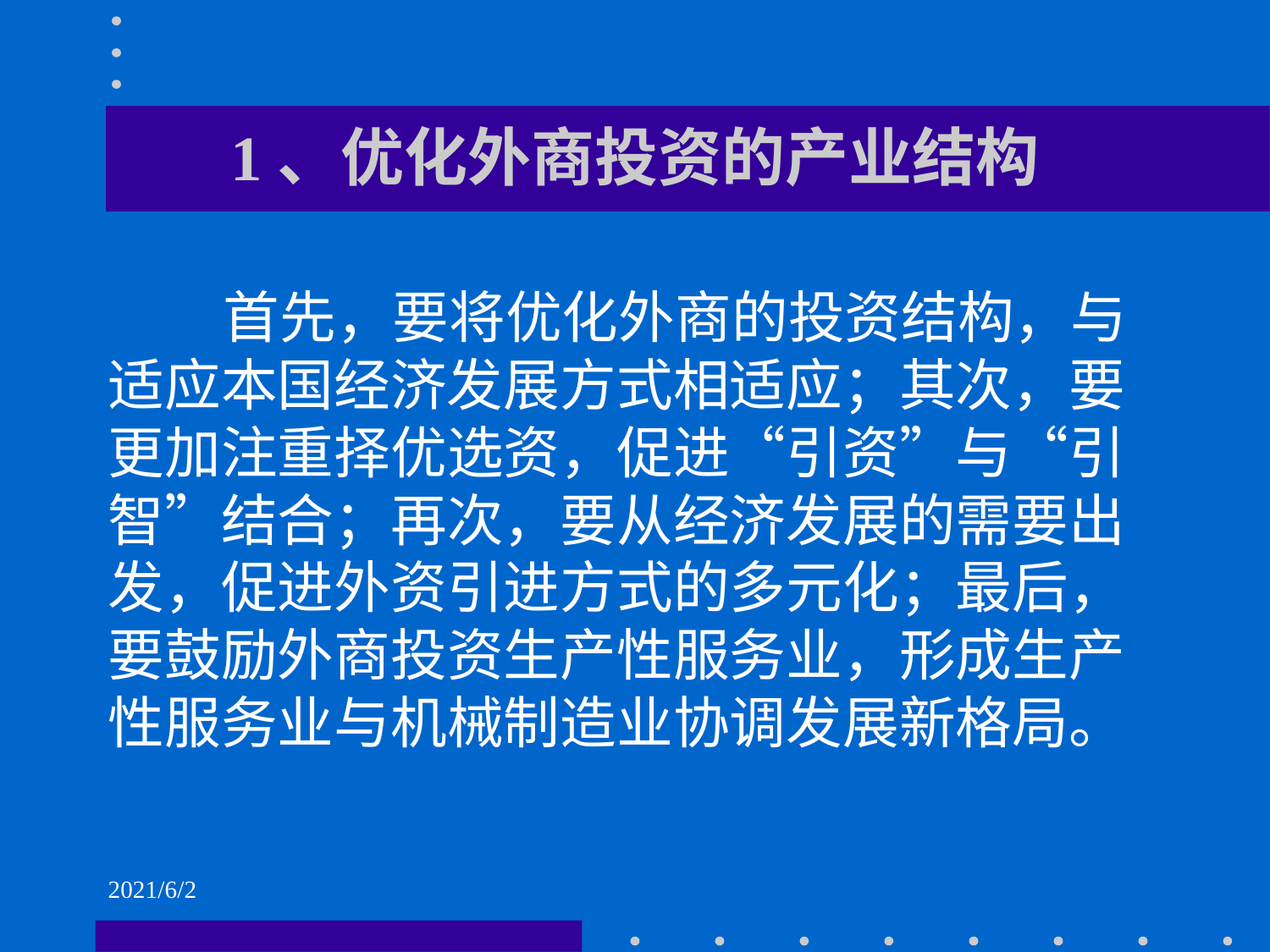

# 1、优化外商投资的产业结构
        首先，要将优化外商的投资结构，与适应本国经济发展方式相适应；其次，要更加注重择优选资，促进“引资”与“引智”结合；再次，要从经济发展的需要出发，促进外资引进方式的多元化；最后，要鼓励外商投资生产性服务业，形成生产性服务业与机械制造业协调发展新格局。
2021/6/2